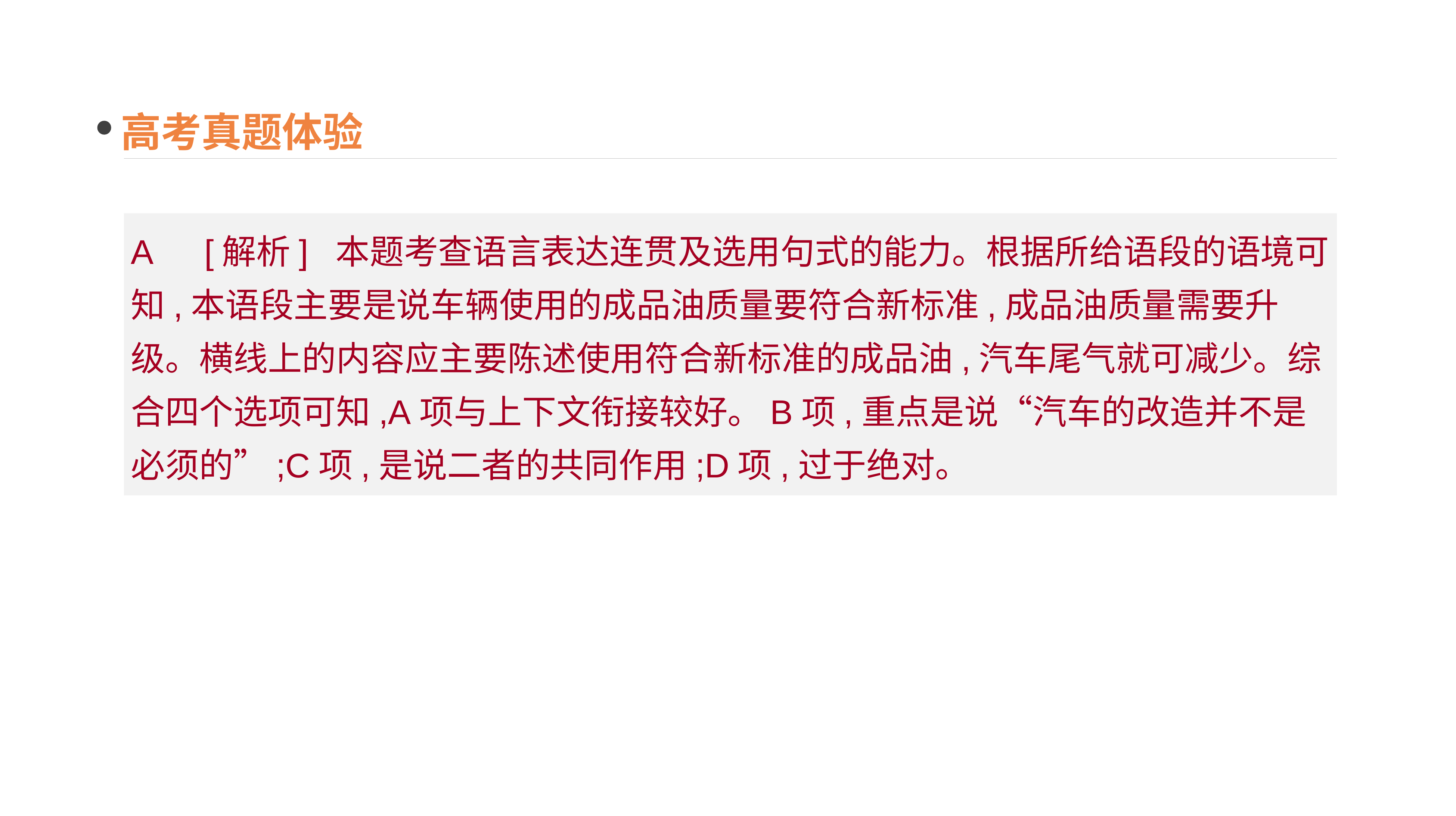

高考真题体验

A　[解析]  本题考查语言表达连贯及选用句式的能力。根据所给语段的语境可知,本语段主要是说车辆使用的成品油质量要符合新标准,成品油质量需要升级。横线上的内容应主要陈述使用符合新标准的成品油,汽车尾气就可减少。综合四个选项可知,A项与上下文衔接较好。B项,重点是说“汽车的改造并不是必须的”;C项,是说二者的共同作用;D项,过于绝对。